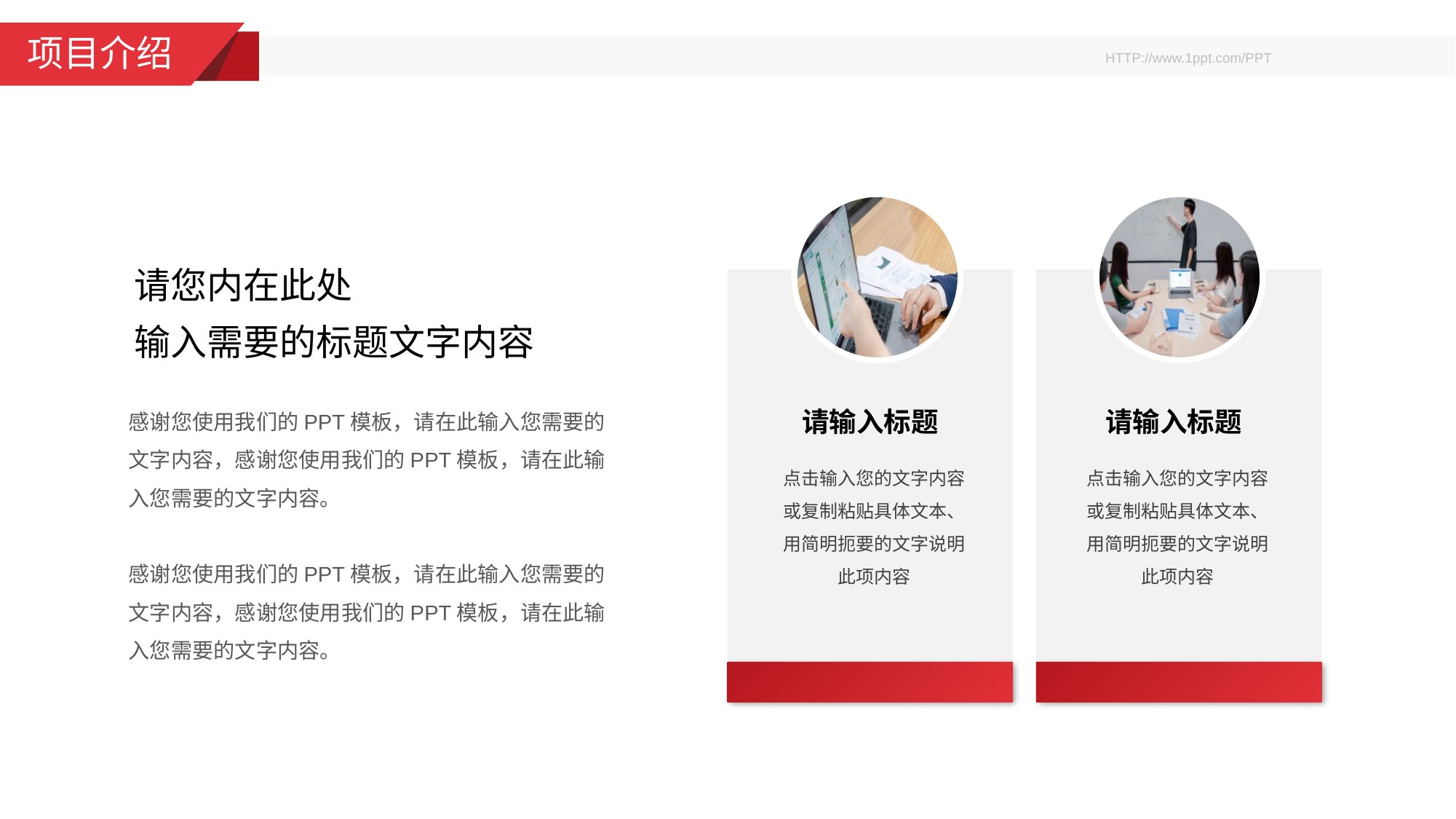

项目介绍

请您内在此处
输入需要的标题文字内容

感谢您使用我们的PPT模板，请在此输入您需要的文字内容，感谢您使用我们的PPT模板，请在此输入您需要的文字内容。

感谢您使用我们的PPT模板，请在此输入您需要的文字内容，感谢您使用我们的PPT模板，请在此输入您需要的文字内容。
请输入标题
请输入标题
点击输入您的文字内容或复制粘贴具体文本、用简明扼要的文字说明此项内容
点击输入您的文字内容或复制粘贴具体文本、用简明扼要的文字说明此项内容